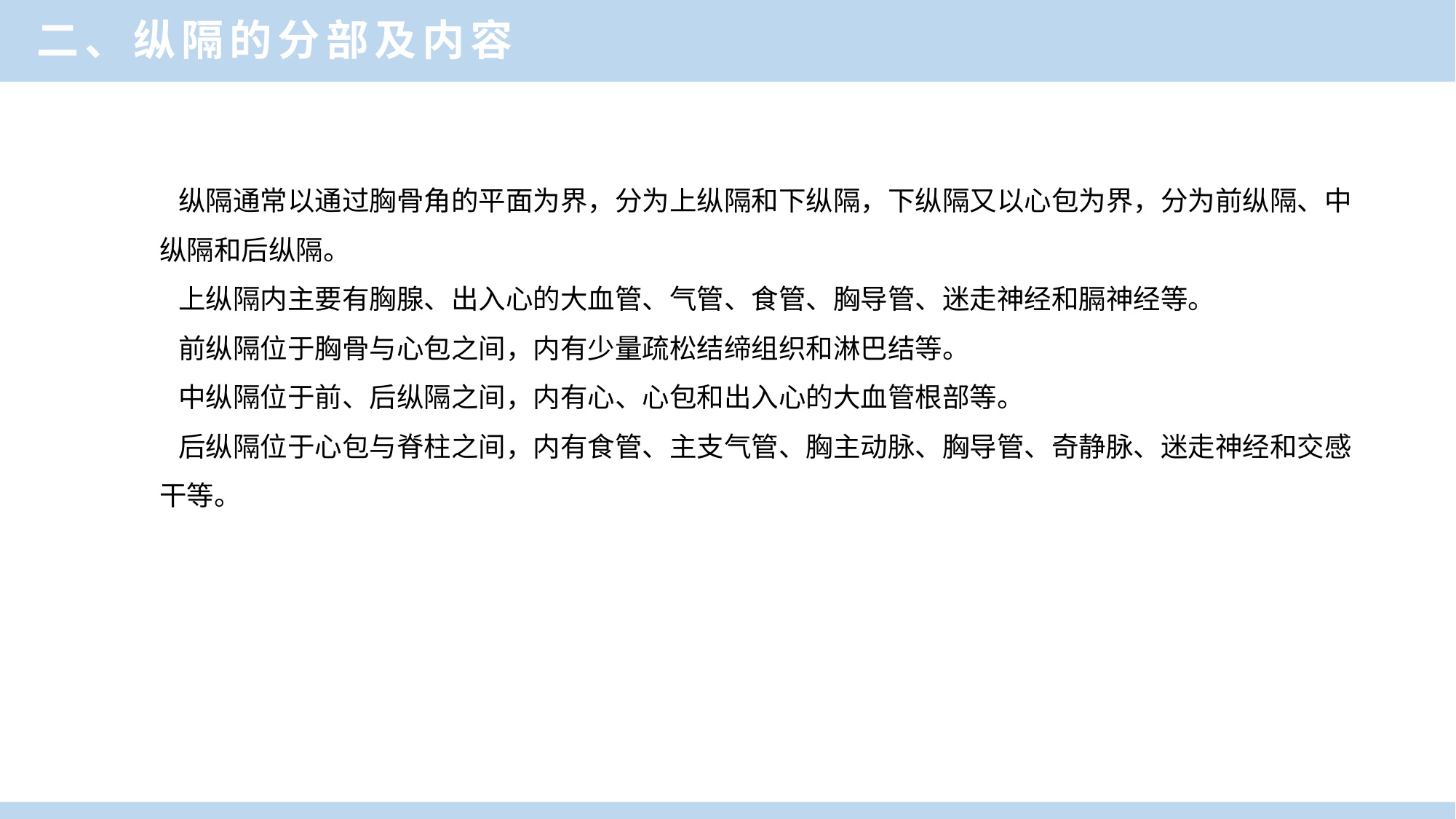

二、纵隔的分部及内容
  纵隔通常以通过胸骨角的平面为界，分为上纵隔和下纵隔，下纵隔又以心包为界，分为前纵隔、中纵隔和后纵隔。
  上纵隔内主要有胸腺、出入心的大血管、气管、食管、胸导管、迷走神经和膈神经等。
  前纵隔位于胸骨与心包之间，内有少量疏松结缔组织和淋巴结等。
  中纵隔位于前、后纵隔之间，内有心、心包和出入心的大血管根部等。
  后纵隔位于心包与脊柱之间，内有食管、主支气管、胸主动脉、胸导管、奇静脉、迷走神经和交感干等。